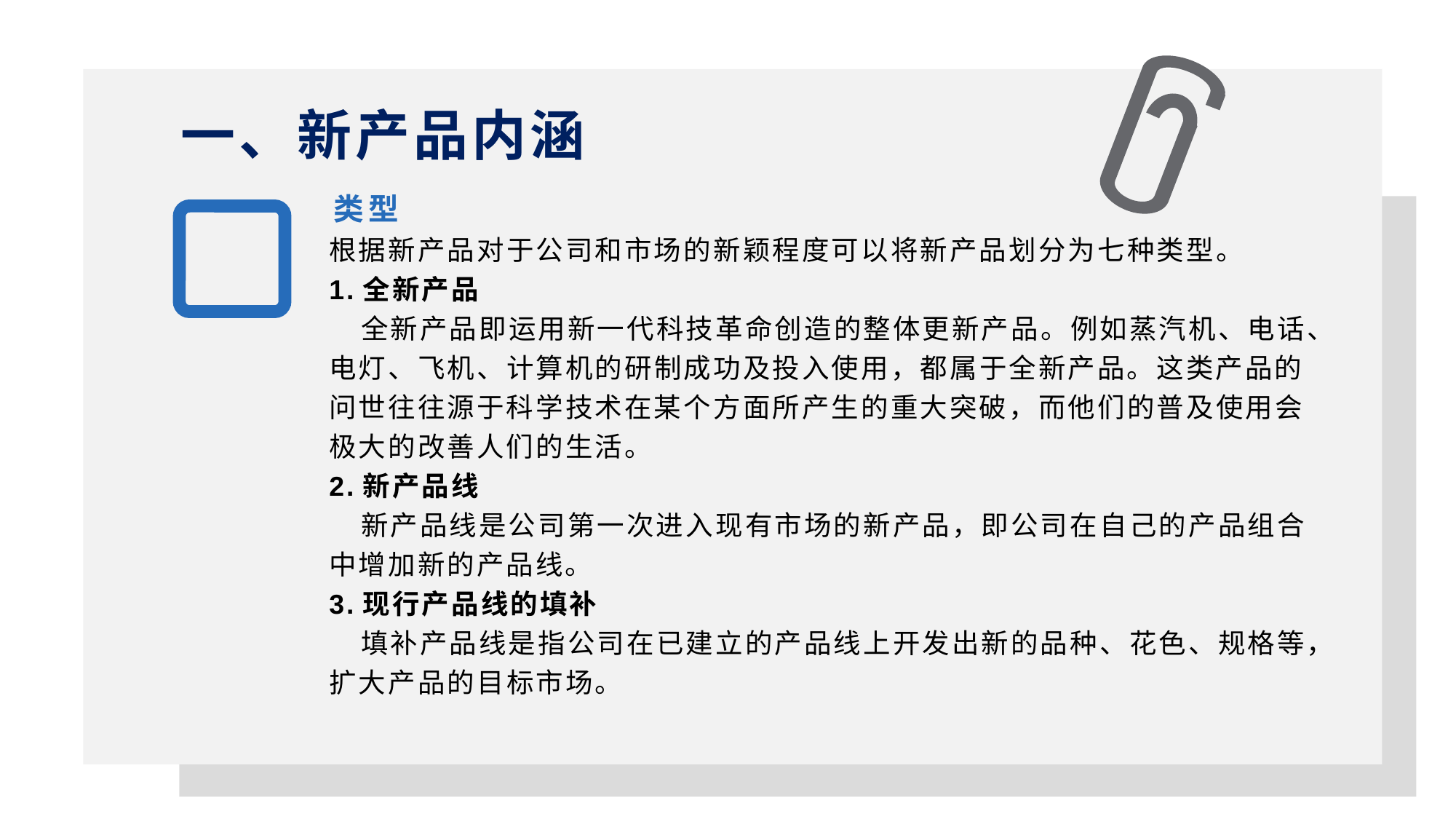

一、新产品内涵

类型
1

根据新产品对于公司和市场的新颖程度可以将新产品划分为七种类型。
1.全新产品
   全新产品即运用新一代科技革命创造的整体更新产品。例如蒸汽机、电话、电灯、飞机、计算机的研制成功及投入使用，都属于全新产品。这类产品的问世往往源于科学技术在某个方面所产生的重大突破，而他们的普及使用会极大的改善人们的生活。
2.新产品线
   新产品线是公司第一次进入现有市场的新产品，即公司在自己的产品组合中增加新的产品线。
3.现行产品线的填补
   填补产品线是指公司在已建立的产品线上开发出新的品种、花色、规格等，扩大产品的目标市场。